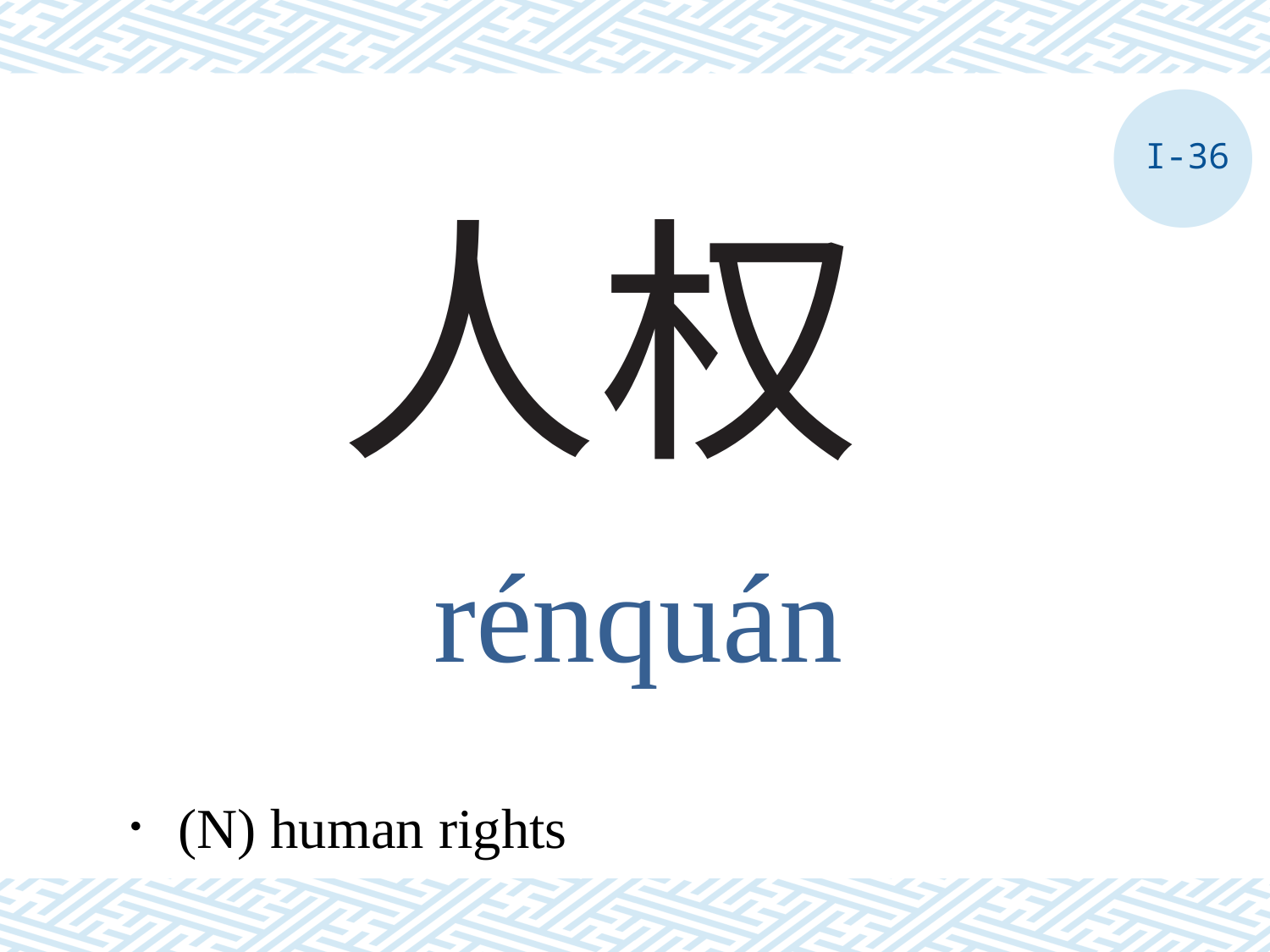

I-36
# 人权
rénquán
．(N) human rights